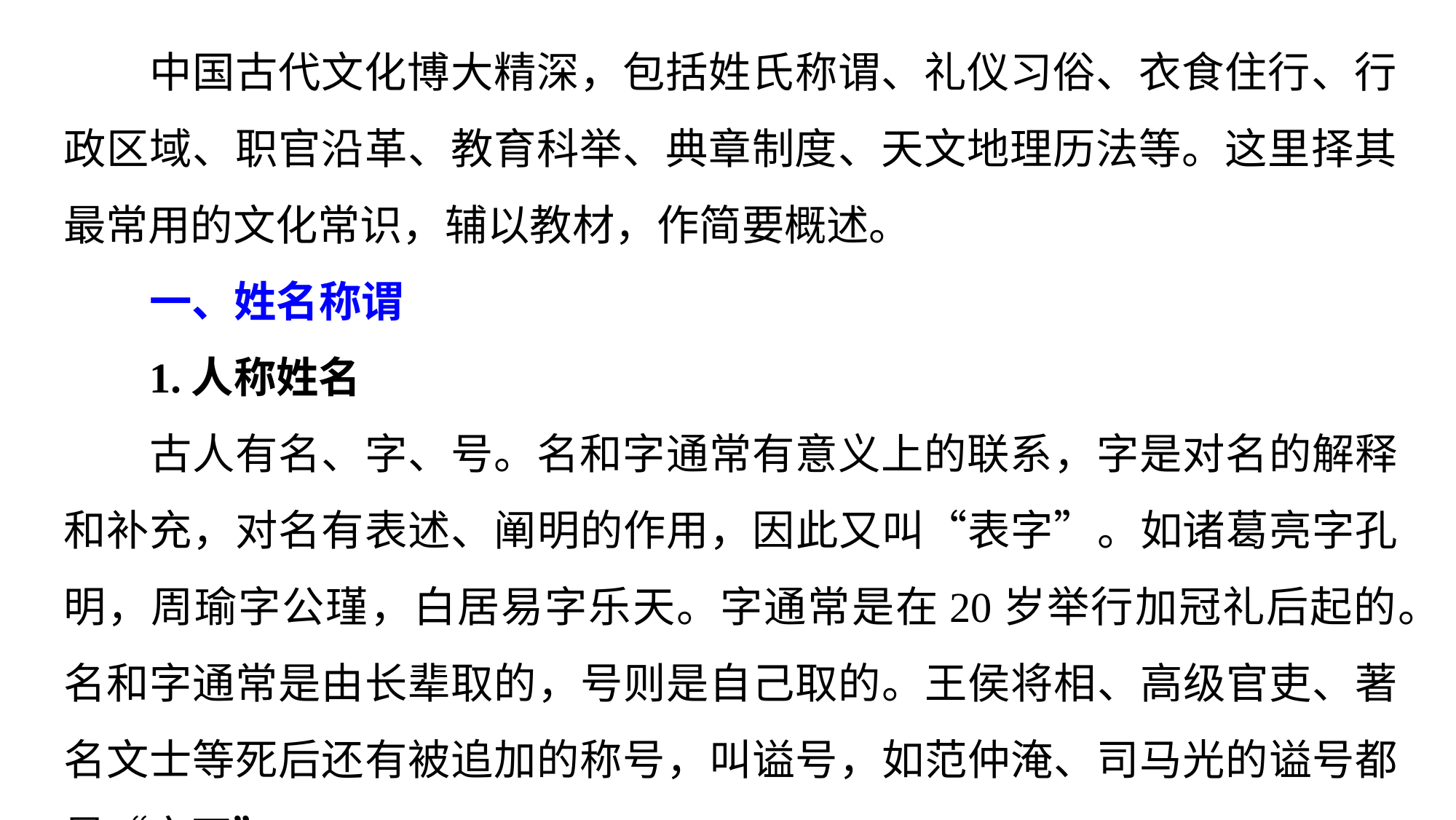

中国古代文化博大精深，包括姓氏称谓、礼仪习俗、衣食住行、行政区域、职官沿革、教育科举、典章制度、天文地理历法等。这里择其最常用的文化常识，辅以教材，作简要概述。
一、姓名称谓
1.人称姓名
古人有名、字、号。名和字通常有意义上的联系，字是对名的解释和补充，对名有表述、阐明的作用，因此又叫“表字”。如诸葛亮字孔明，周瑜字公瑾，白居易字乐天。字通常是在20岁举行加冠礼后起的。名和字通常是由长辈取的，号则是自己取的。王侯将相、高级官吏、著名文士等死后还有被追加的称号，叫谥号，如范仲淹、司马光的谥号都是“文正”。